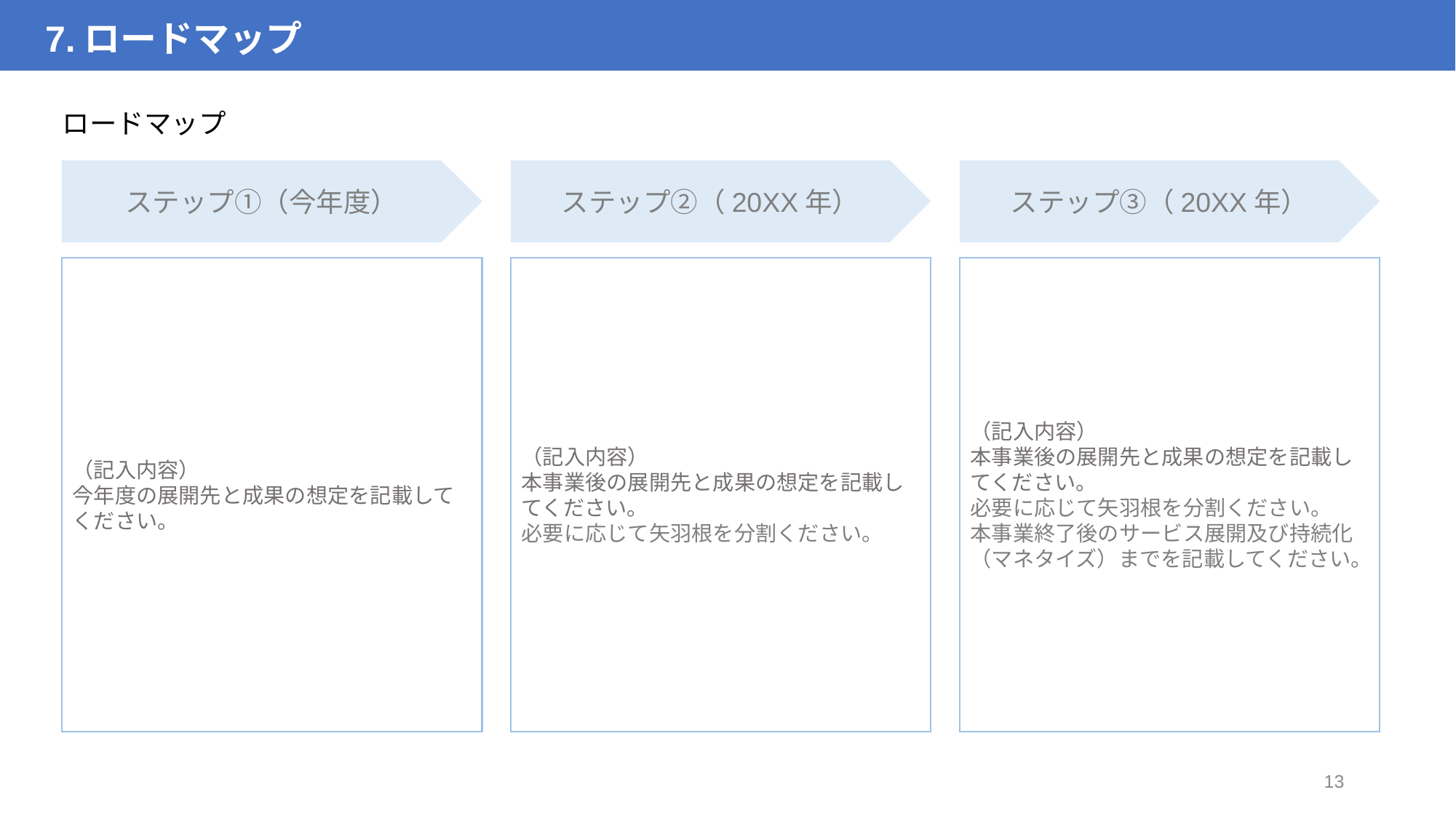

7.ロードマップ
ロードマップ
ステップ①（今年度）
ステップ②（20XX年）
ステップ③（20XX年）
（記入内容）
今年度の展開先と成果の想定を記載してください。
（記入内容）
本事業後の展開先と成果の想定を記載してください。
必要に応じて矢羽根を分割ください。
（記入内容）
本事業後の展開先と成果の想定を記載してください。
必要に応じて矢羽根を分割ください。
本事業終了後のサービス展開及び持続化（マネタイズ）までを記載してください。
13